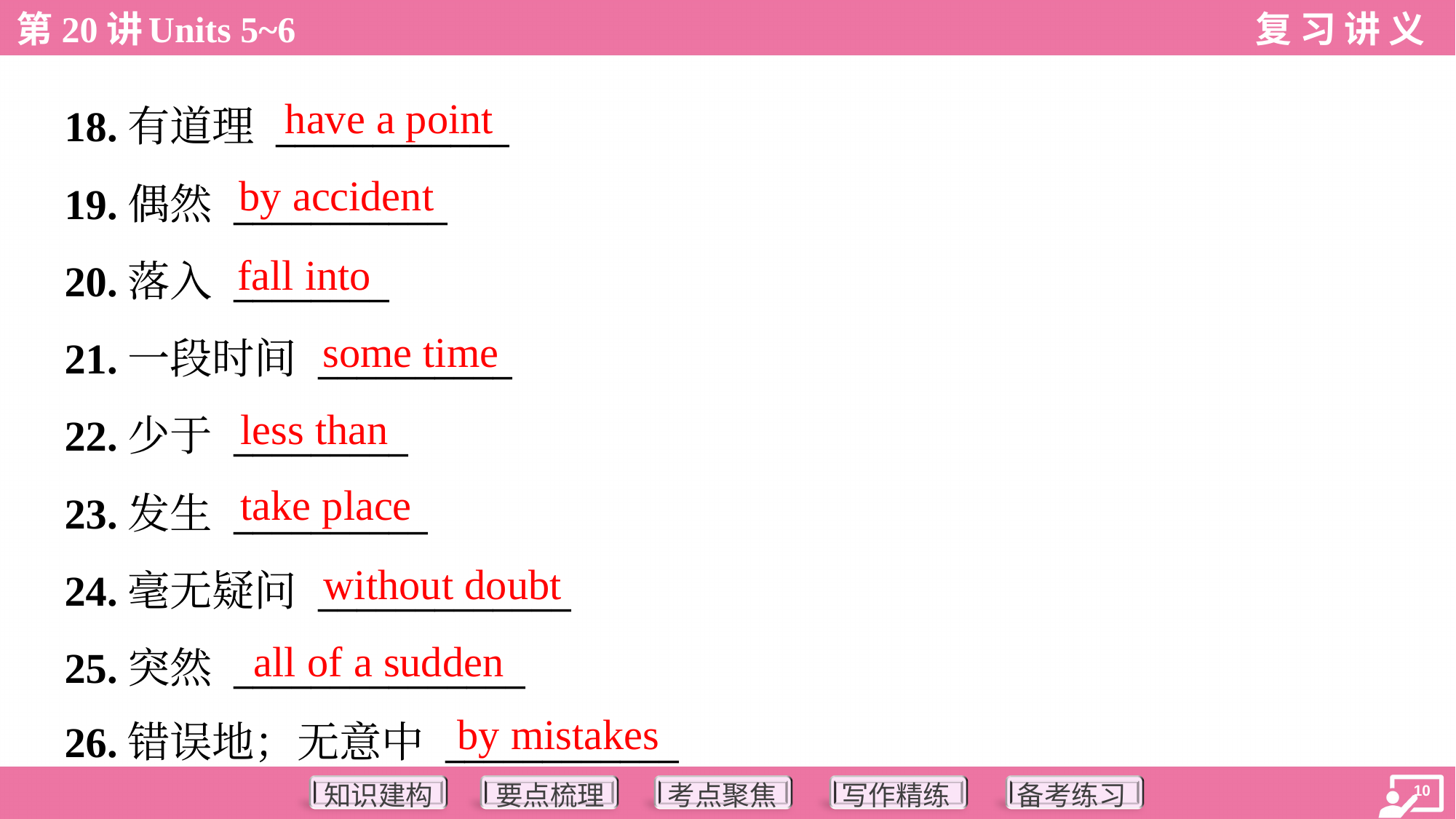

have a point
18.有道理 ____________
19.偶然 ___________
20.落入 ________
21.一段时间 __________
22.少于 _________
23.发生 __________
24.毫无疑问 _____________
25.突然 _______________
26.错误地；无意中 ____________
by accident
fall into
some time
less than
take place
without doubt
all of a sudden
by mistakes